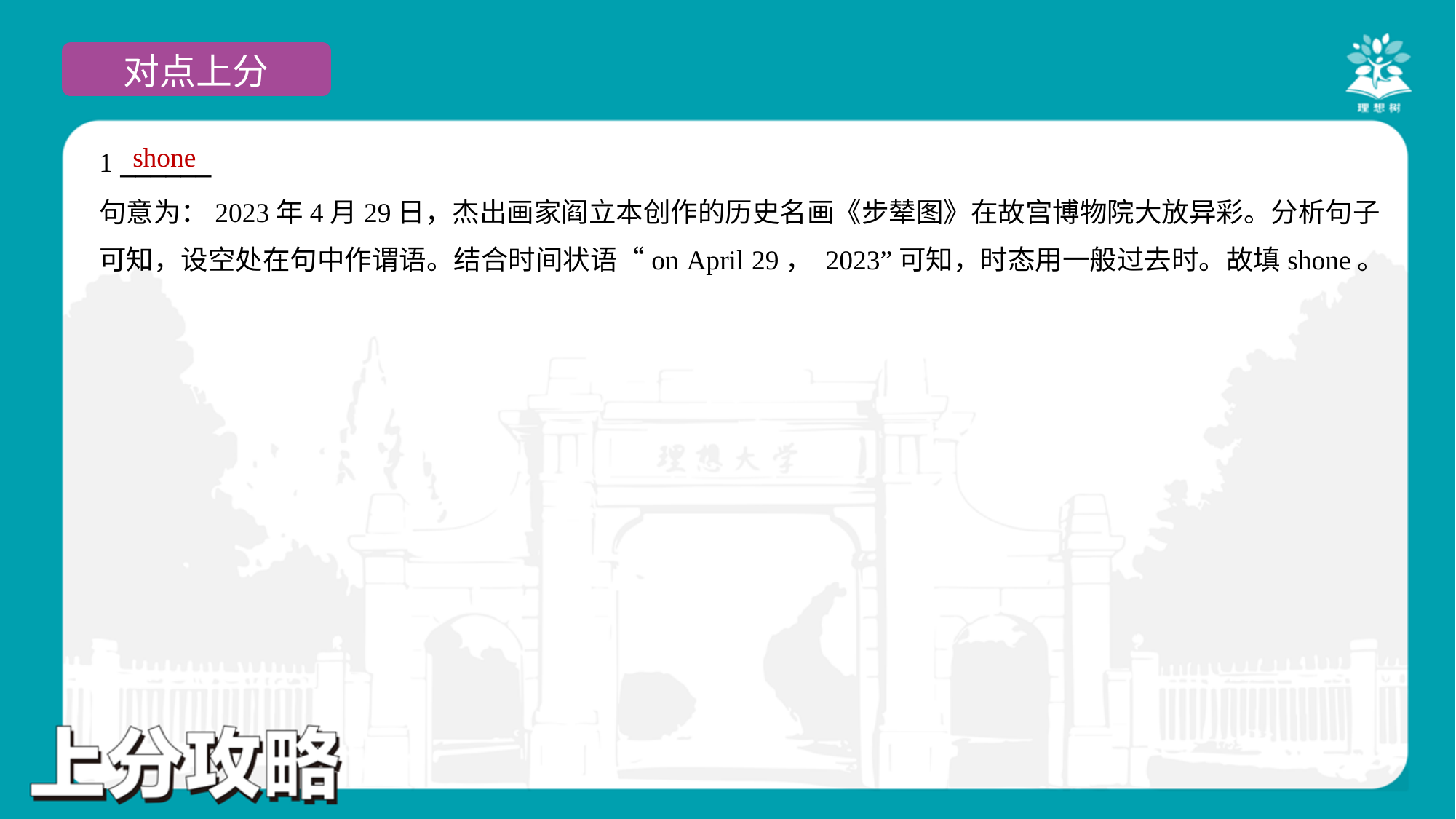

shone
1 ______
句意为：2023年4月29日，杰出画家阎立本创作的历史名画《步辇图》在故宫博物院大放异彩。分析句子
可知，设空处在句中作谓语。结合时间状语“on April 29， 2023”可知，时态用一般过去时。故填shone。